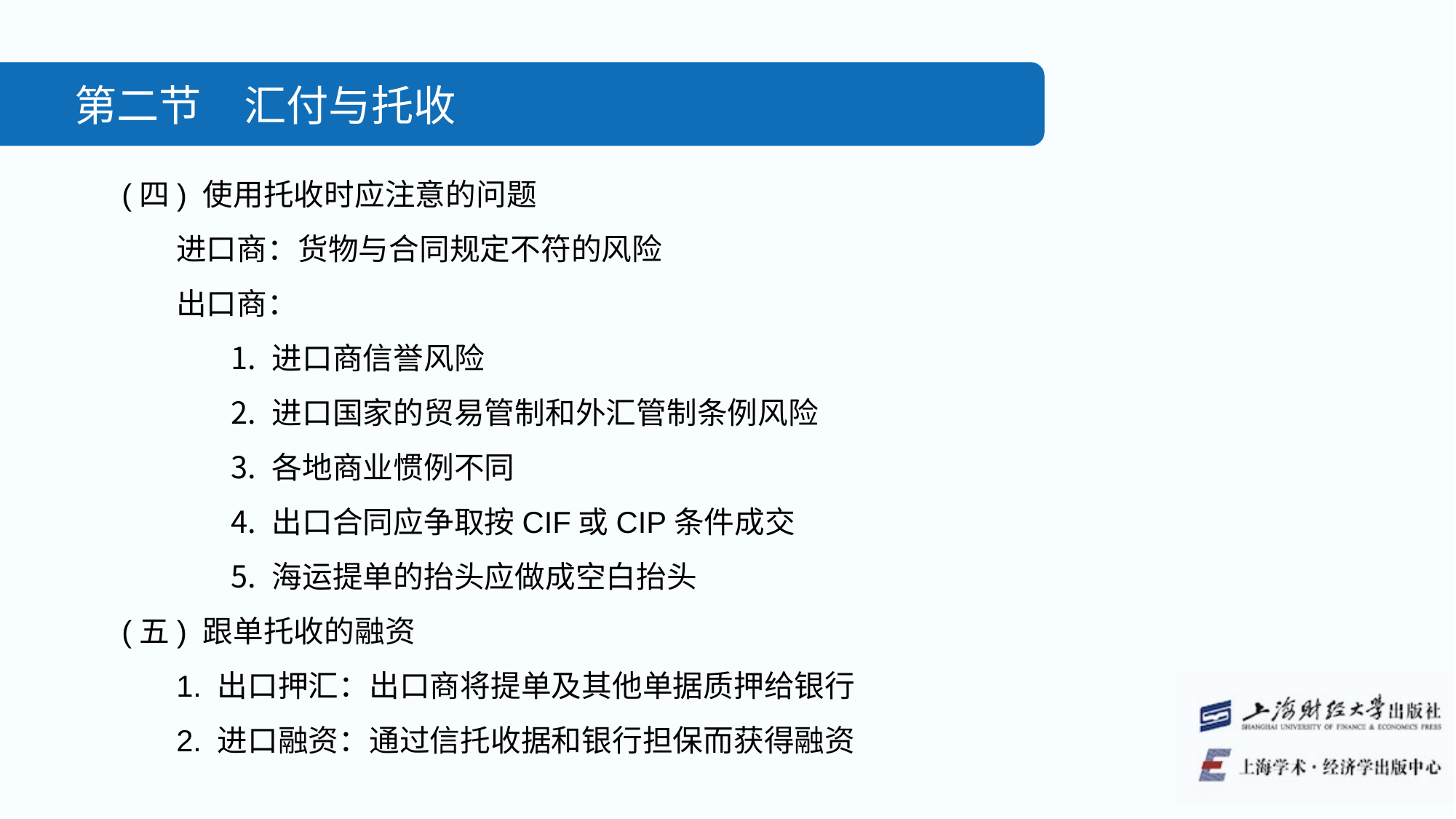

第二节　汇付与托收
(四) 使用托收时应注意的问题
进口商：货物与合同规定不符的风险
出口商：
进口商信誉风险
进口国家的贸易管制和外汇管制条例风险
各地商业惯例不同
出口合同应争取按CIF或CIP条件成交
海运提单的抬头应做成空白抬头
(五) 跟单托收的融资
1. 出口押汇：出口商将提单及其他单据质押给银行
2. 进口融资：通过信托收据和银行担保而获得融资